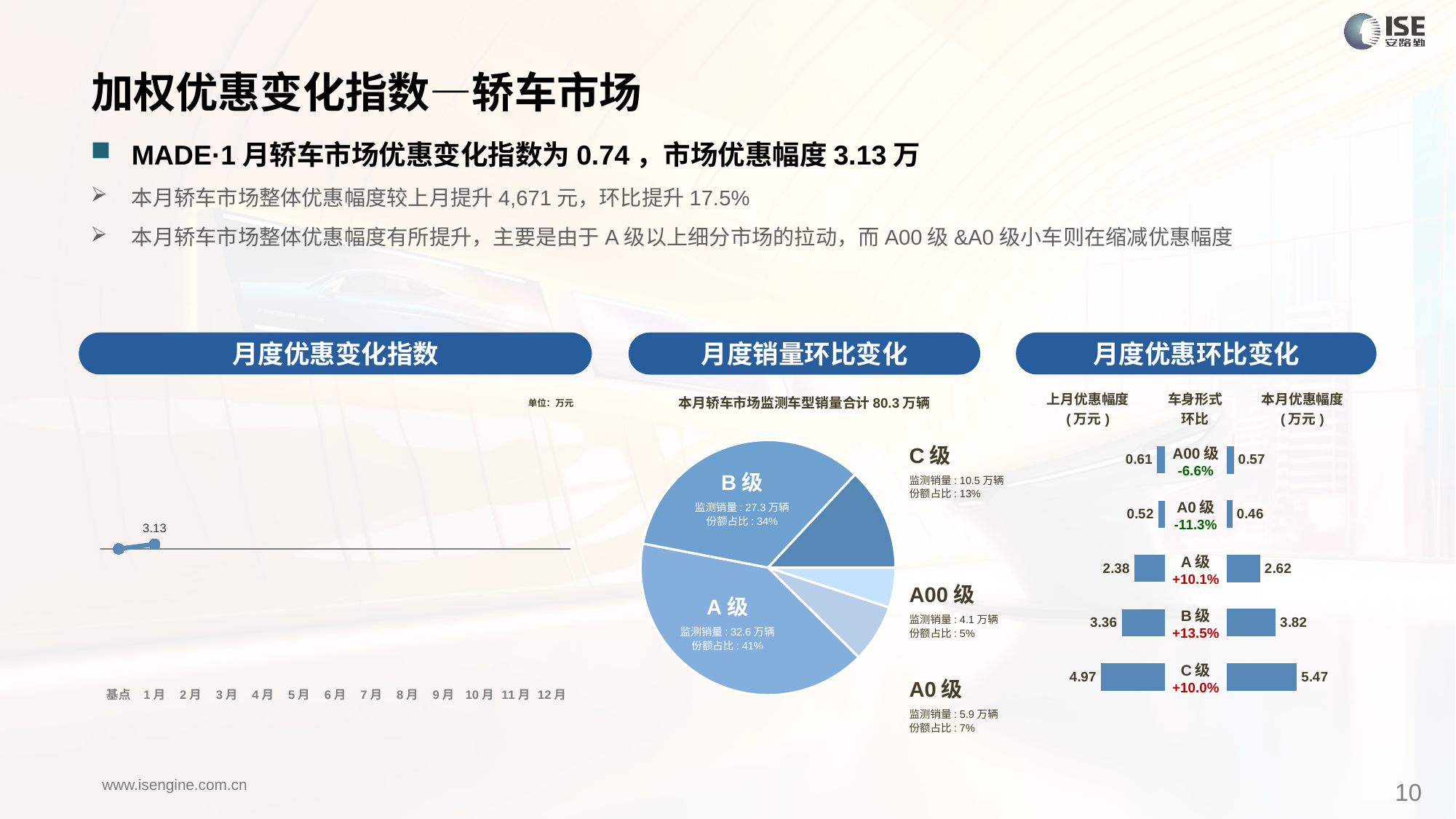

加权优惠变化指数—轿车市场
MADE·1月轿车市场优惠变化指数为0.74，市场优惠幅度3.13万
本月轿车市场整体优惠幅度较上月提升4,671元，环比提升17.5%
本月轿车市场整体优惠幅度有所提升，主要是由于A级以上细分市场的拉动，而A00级&A0级小车则在缩减优惠幅度
月度优惠变化指数

月度优惠环比变化

月度销量环比变化

本月轿车市场监测车型销量合计80.3万辆
C级
监测销量: 10.5万辆
份额占比: 13%
B级
监测销量: 27.3万辆
份额占比: 34%
A00级
监测销量: 4.1万辆
份额占比: 5%
A级
监测销量: 32.6万辆
份额占比: 41%
A0级
监测销量: 5.9万辆
份额占比: 7%

### Chart

| Category | 细分市场 |
|---|---|
| A00级 | 40762.00000000639 |
| A0级 | 58913.000000002095 |
| A级 | 326006.0000000095 |
| B级 | 272550.00000000943 |
| C级 | 104625.00000000374 |

### Chart

| Category | Y2023 |
|---|---|
| 基点 | 0.0 |
| 1月 | 0.74 |
| 2月 | None |
| 3月 | None |
| 4月 | None |
| 5月 | None |
| 6月 | None |
| 7月 | None |
| 8月 | None |
| 9月 | None |
| 10月 | None |
| 11月 | None |
| 12月 | None |
| 上月优惠幅度 (万元) | 车身形式 环比 | 本月优惠幅度 (万元) |
| --- | --- | --- |
单位：万元
| A00级 -6.6% |
| --- |
| A0级 -11.3% |
| A级 +10.1% |
| B级 +13.5% |
| C级 +10.0% |

### Chart

| Category | 优惠幅度 |
|---|---|
| A00 | 0.61 |
| A0 | 0.52 |
| A | 2.38 |
| B | 3.36 |
| C | 4.97 |

### Chart

| Category | 金额 |
|---|---|
| A00 | 0.5718605564006685 |
| A0 | 0.45673348836423927 |
| A | 2.617978104697449 |
| B | 3.8170307466519975 |
| C | 5.467984516128967 |
10